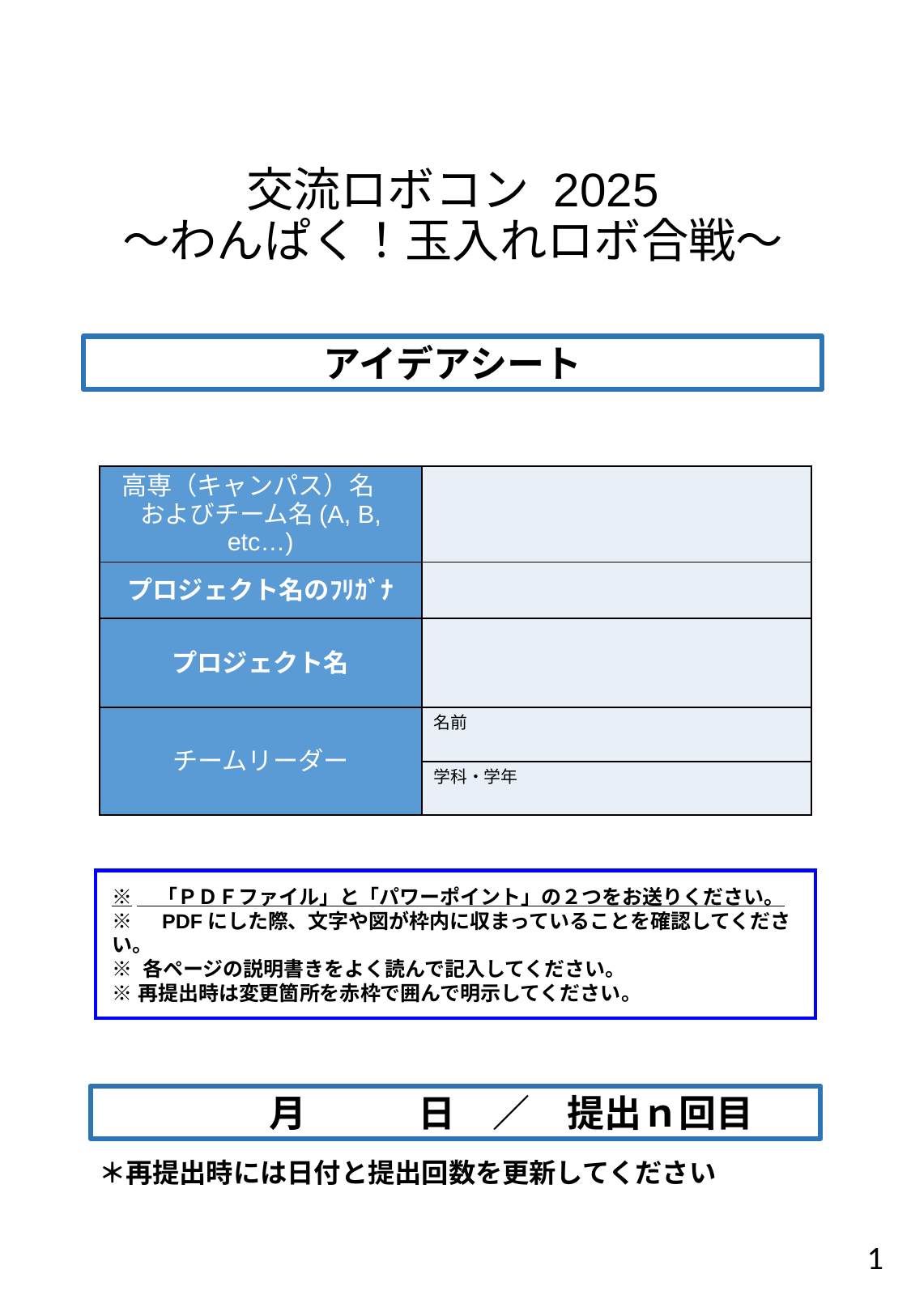

交流ロボコン 2025
～わんぱく！玉入れロボ合戦～
アイデアシート
| 高専（キャンパス）名　 およびチーム名(A, B, etc…) |  |
| --- | --- |
| プロジェクト名のﾌﾘｶﾞﾅ |  |
| プロジェクト名 |  |
| チームリーダー | 名前 |
|  | 学科・学年 |
※　「ＰＤＦファイル」と「パワーポイント」の２つをお送りください。
※　PDFにした際、文字や図が枠内に収まっていることを確認してください。
※ 各ページの説明書きをよく読んで記入してください。
※ 再提出時は変更箇所を赤枠で囲んで明示してください。
　　　月　　　日　／　提出ｎ回目
＊再提出時には日付と提出回数を更新してください
1